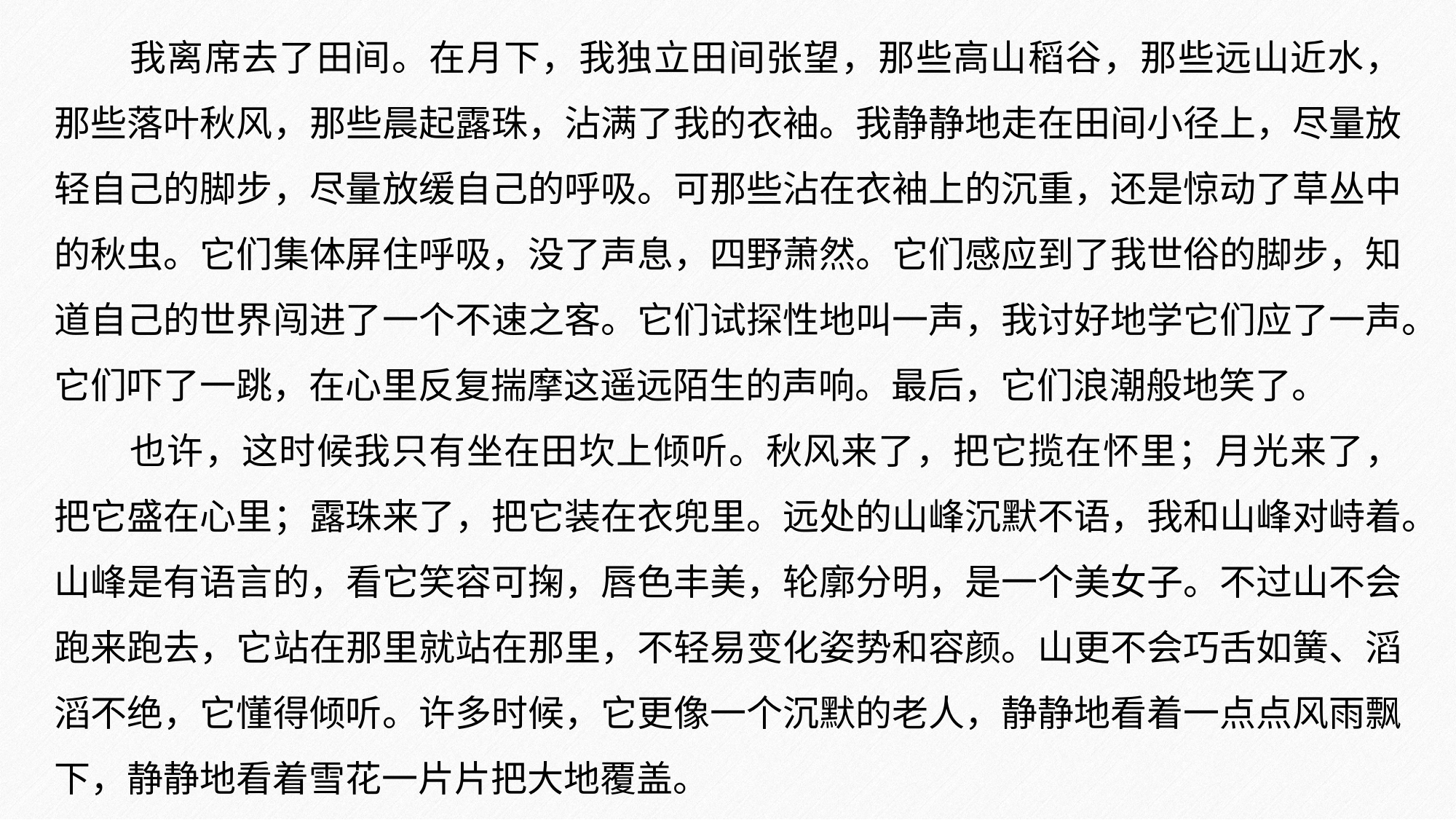

我离席去了田间。在月下，我独立田间张望，那些高山稻谷，那些远山近水，那些落叶秋风，那些晨起露珠，沾满了我的衣袖。我静静地走在田间小径上，尽量放轻自己的脚步，尽量放缓自己的呼吸。可那些沾在衣袖上的沉重，还是惊动了草丛中的秋虫。它们集体屏住呼吸，没了声息，四野萧然。它们感应到了我世俗的脚步，知道自己的世界闯进了一个不速之客。它们试探性地叫一声，我讨好地学它们应了一声。它们吓了一跳，在心里反复揣摩这遥远陌生的声响。最后，它们浪潮般地笑了。
也许，这时候我只有坐在田坎上倾听。秋风来了，把它揽在怀里；月光来了，把它盛在心里；露珠来了，把它装在衣兜里。远处的山峰沉默不语，我和山峰对峙着。山峰是有语言的，看它笑容可掬，唇色丰美，轮廓分明，是一个美女子。不过山不会跑来跑去，它站在那里就站在那里，不轻易变化姿势和容颜。山更不会巧舌如簧、滔滔不绝，它懂得倾听。许多时候，它更像一个沉默的老人，静静地看着一点点风雨飘下，静静地看着雪花一片片把大地覆盖。